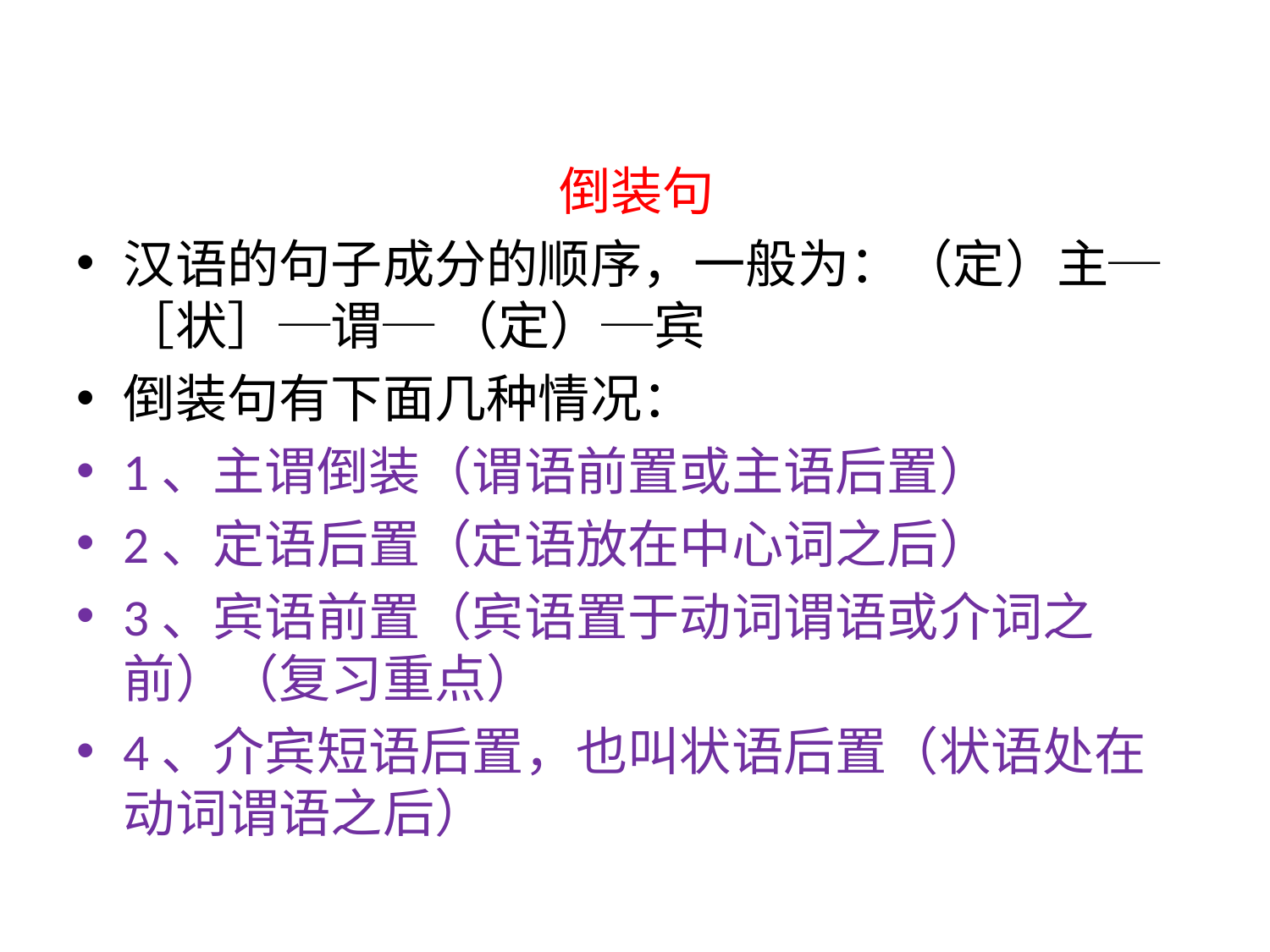

倒装句
汉语的句子成分的顺序，一般为：（定）主─［状］─谓─ （定）─宾
倒装句有下面几种情况：
1、主谓倒装（谓语前置或主语后置）
2、定语后置（定语放在中心词之后）
3、宾语前置（宾语置于动词谓语或介词之前）（复习重点）
4、介宾短语后置，也叫状语后置（状语处在动词谓语之后）